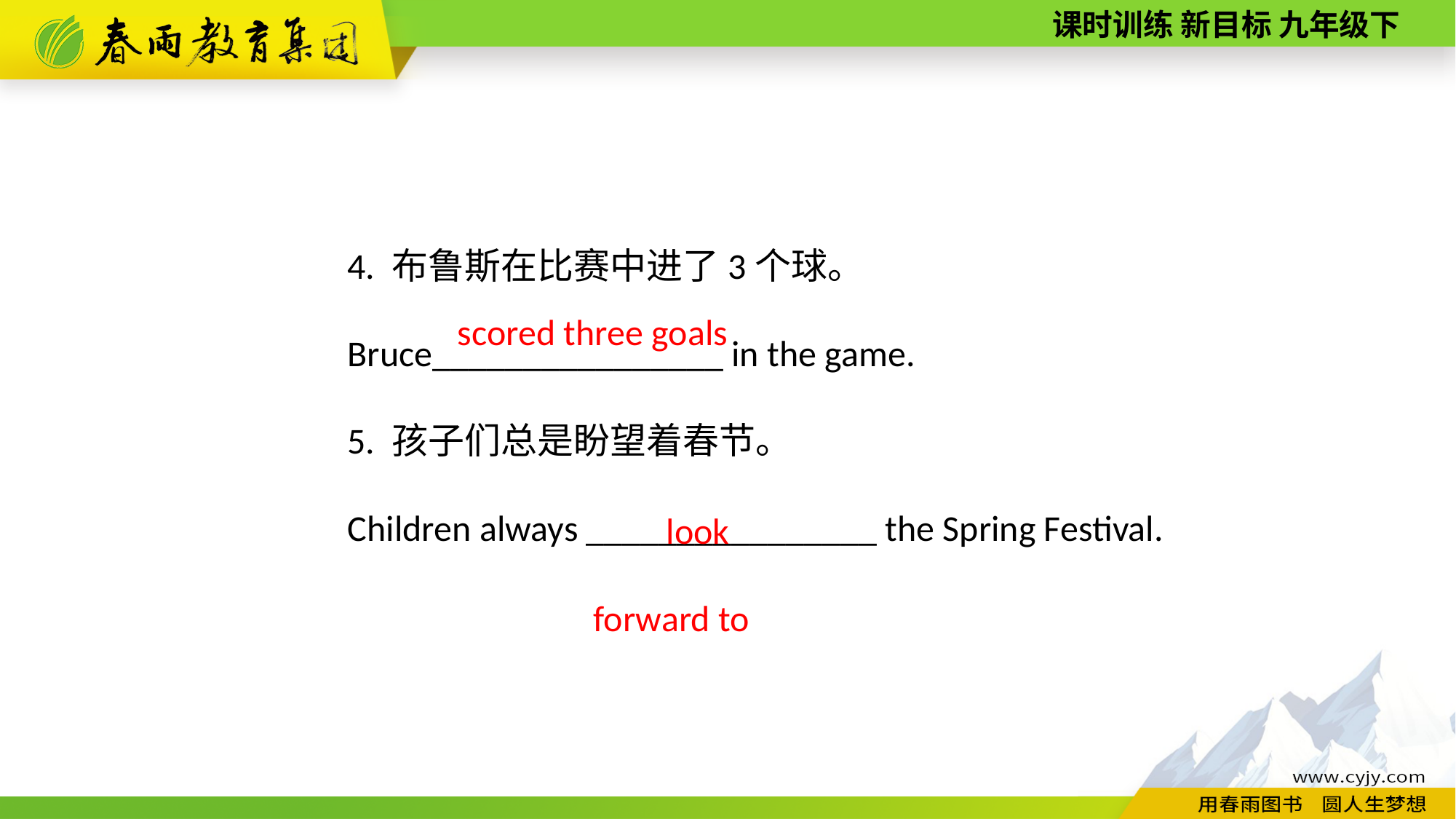

4. 布鲁斯在比赛中进了3个球。
Bruce________________ in the game.
5. 孩子们总是盼望着春节。
Children always ________________ the Spring Festival.
scored three goals
look forward to